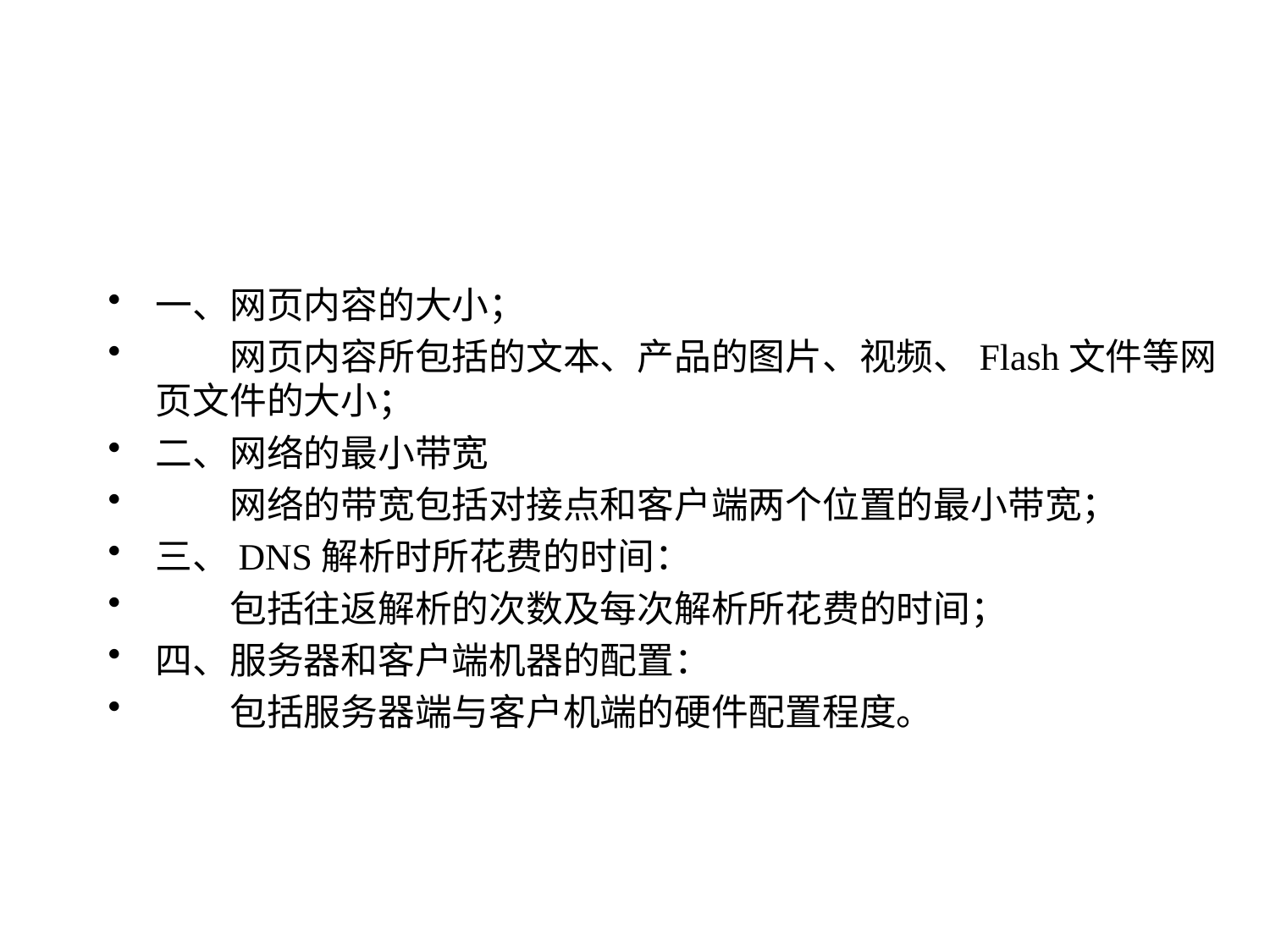

#
一、网页内容的大小；
　　网页内容所包括的文本、产品的图片、视频、Flash文件等网页文件的大小；
二、网络的最小带宽
　　网络的带宽包括对接点和客户端两个位置的最小带宽；
三、DNS解析时所花费的时间：
　　包括往返解析的次数及每次解析所花费的时间；
四、服务器和客户端机器的配置：
　　包括服务器端与客户机端的硬件配置程度。